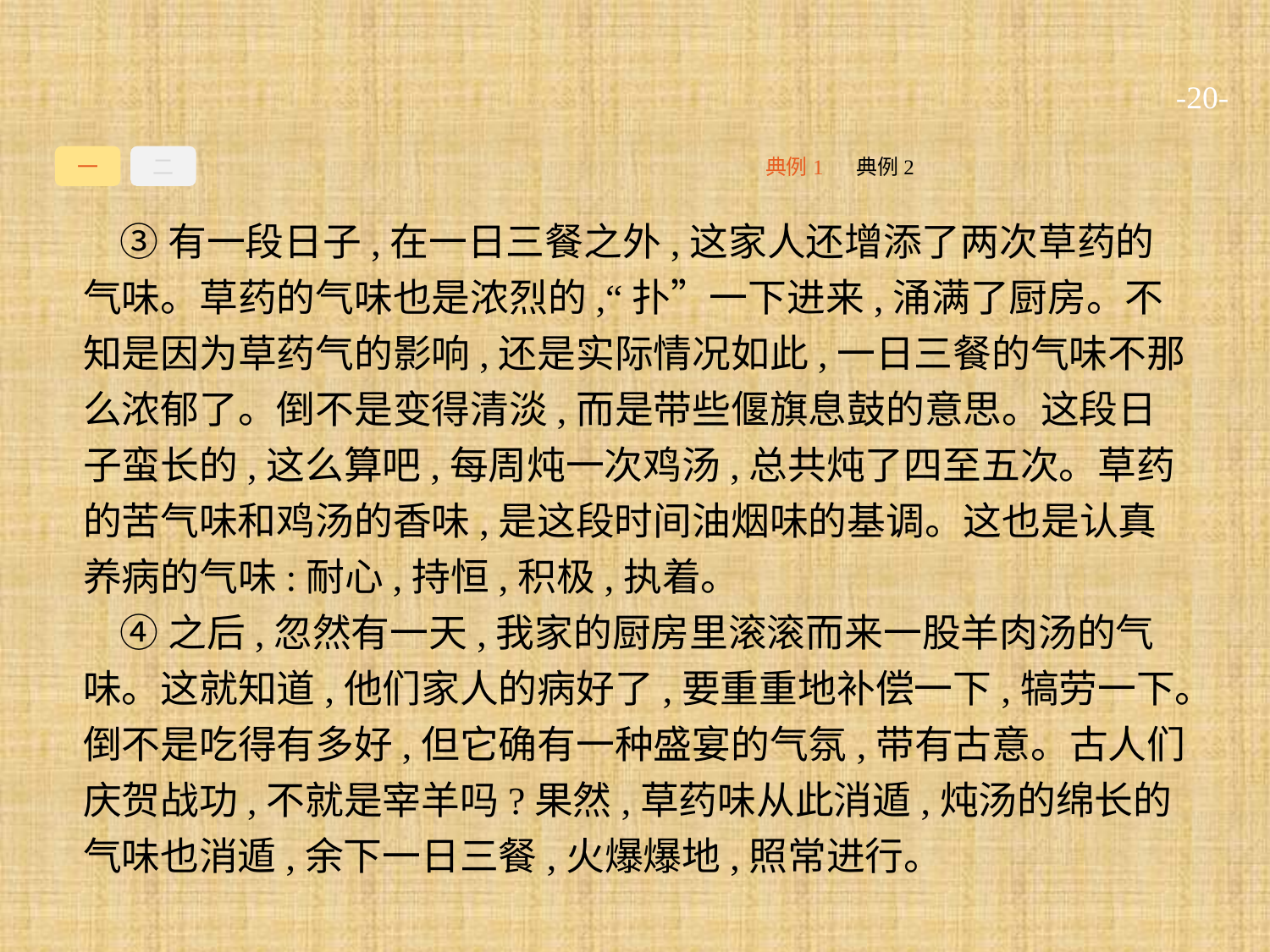

-20-
一
二
典例2
典例1
③有一段日子,在一日三餐之外,这家人还增添了两次草药的气味。草药的气味也是浓烈的,“扑”一下进来,涌满了厨房。不知是因为草药气的影响,还是实际情况如此,一日三餐的气味不那么浓郁了。倒不是变得清淡,而是带些偃旗息鼓的意思。这段日子蛮长的,这么算吧,每周炖一次鸡汤,总共炖了四至五次。草药的苦气味和鸡汤的香味,是这段时间油烟味的基调。这也是认真养病的气味:耐心,持恒,积极,执着。
④之后,忽然有一天,我家的厨房里滚滚而来一股羊肉汤的气味。这就知道,他们家人的病好了,要重重地补偿一下,犒劳一下。倒不是吃得有多好,但它确有一种盛宴的气氛,带有古意。古人们庆贺战功,不就是宰羊吗?果然,草药味从此消遁,炖汤的绵长的气味也消遁,余下一日三餐,火爆爆地,照常进行。